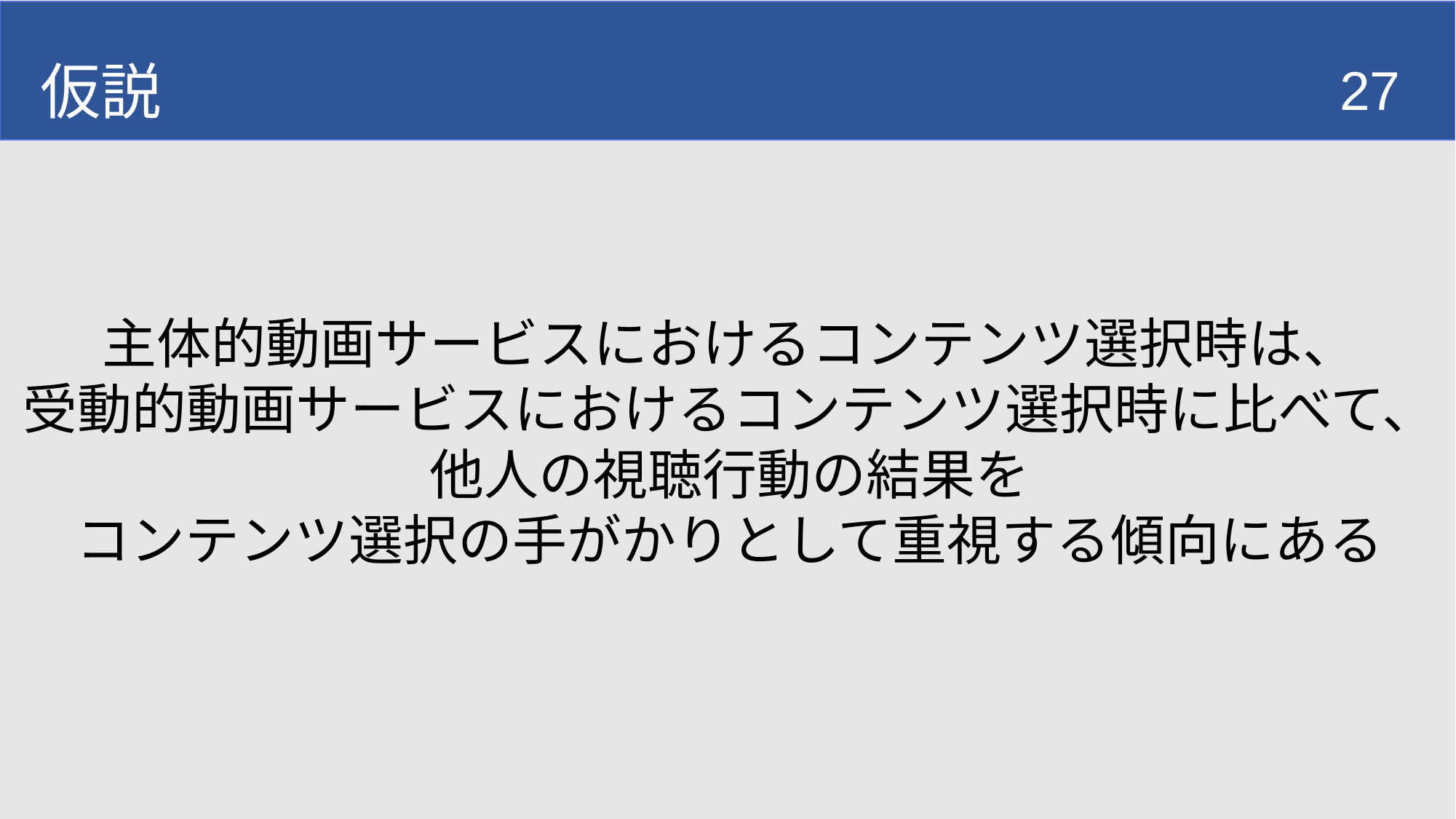

仮説
27
主体的動画サービスにおけるコンテンツ選択時は、
受動的動画サービスにおけるコンテンツ選択時に比べて、
他人の視聴行動の結果を
コンテンツ選択の手がかりとして重視する傾向にある